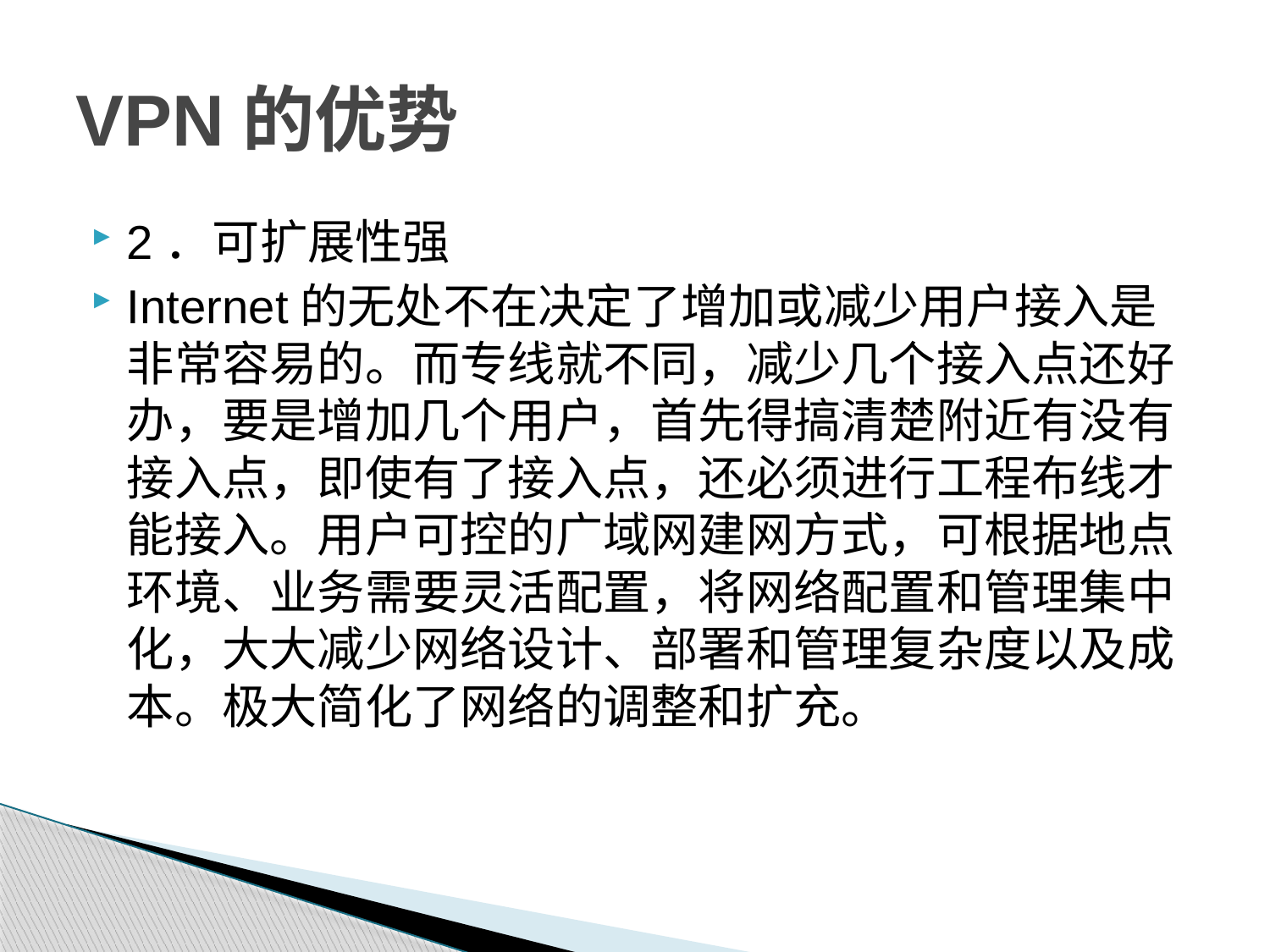

# VPN的优势
2．可扩展性强
Internet的无处不在决定了增加或减少用户接入是非常容易的。而专线就不同，减少几个接入点还好办，要是增加几个用户，首先得搞清楚附近有没有接入点，即使有了接入点，还必须进行工程布线才能接入。用户可控的广域网建网方式，可根据地点环境、业务需要灵活配置，将网络配置和管理集中化，大大减少网络设计、部署和管理复杂度以及成本。极大简化了网络的调整和扩充。